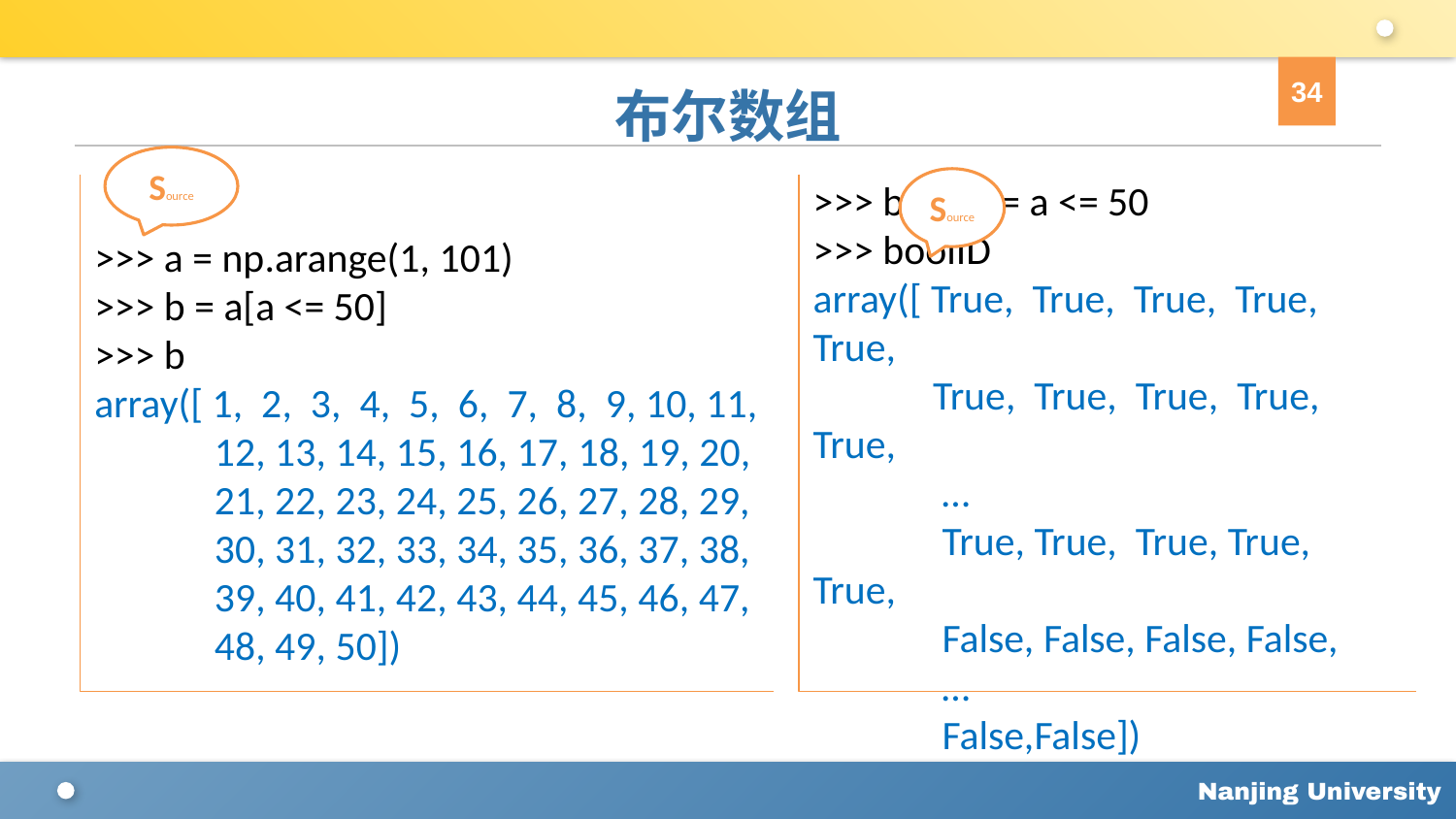

34
# 布尔数组
Source

>>> a = np.arange(1, 101)
>>> b = a[a <= 50]
>>> b
array([ 1,  2,  3,  4,  5,  6,  7,  8,  9, 10, 11,
             12, 13, 14, 15, 16, 17, 18, 19, 20,
             21, 22, 23, 24, 25, 26, 27, 28, 29,
             30, 31, 32, 33, 34, 35, 36, 37, 38,
             39, 40, 41, 42, 43, 44, 45, 46, 47,
             48, 49, 50])

Source

>>> boolID = a <= 50
>>> boolID
array([ True,  True,  True,  True, True,
             True,  True,  True,  True, True,
              …
              True, True,  True, True, True,
              False, False, False, False,
              …
              False,False])